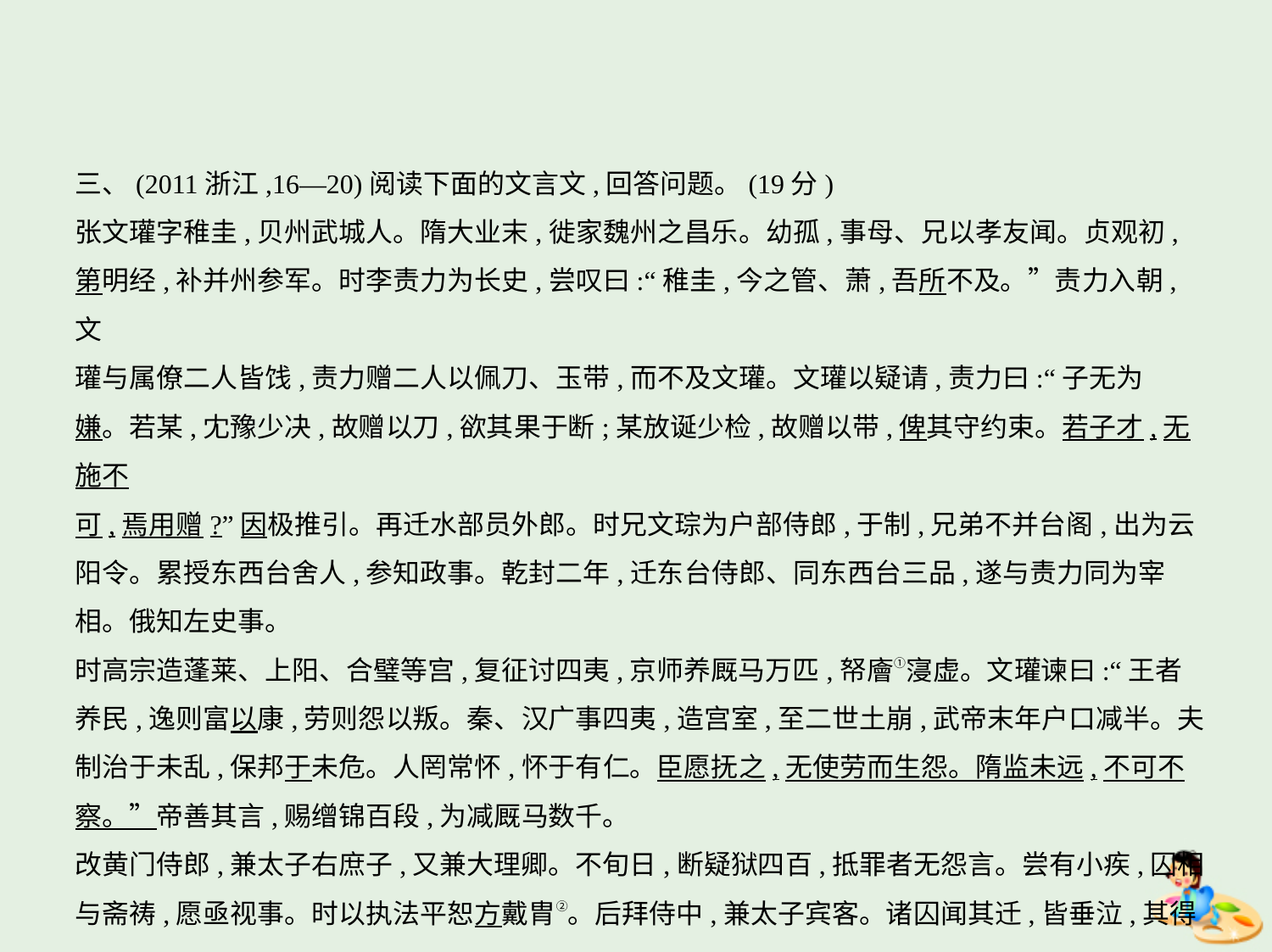

三、(2011浙江,16—20)阅读下面的文言文,回答问题。(19分)
张文瓘字稚圭,贝州武城人。隋大业末,徙家魏州之昌乐。幼孤,事母、兄以孝友闻。贞观初,
第明经,补并州参军。时李责力为长史,尝叹曰:“稚圭,今之管、萧,吾所不及。”责力入朝,文
瓘与属僚二人皆饯,责力赠二人以佩刀、玉带,而不及文瓘。文瓘以疑请,责力曰:“子无为
嫌。若某,冘豫少决,故赠以刀,欲其果于断;某放诞少检,故赠以带,俾其守约束。若子才,无施不
可,焉用赠?”因极推引。再迁水部员外郎。时兄文琮为户部侍郎,于制,兄弟不并台阁,出为云
阳令。累授东西台舍人,参知政事。乾封二年,迁东台侍郎、同东西台三品,遂与责力同为宰
相。俄知左史事。
时高宗造蓬莱、上阳、合璧等宫,复征讨四夷,京师养厩马万匹,帑廥①寖虚。文瓘谏曰:“王者
养民,逸则富以康,劳则怨以叛。秦、汉广事四夷,造宫室,至二世土崩,武帝末年户口减半。夫
制治于未乱,保邦于未危。人罔常怀,怀于有仁。臣愿抚之,无使劳而生怨。隋监未远,不可不
察。”帝善其言,赐缯锦百段,为减厩马数千。
改黄门侍郎,兼太子右庶子,又兼大理卿。不旬日,断疑狱四百,抵罪者无怨言。尝有小疾,囚相
与斋祷,愿亟视事。时以执法平恕方戴胄②。后拜侍中,兼太子宾客。诸囚闻其迁,皆垂泣,其得